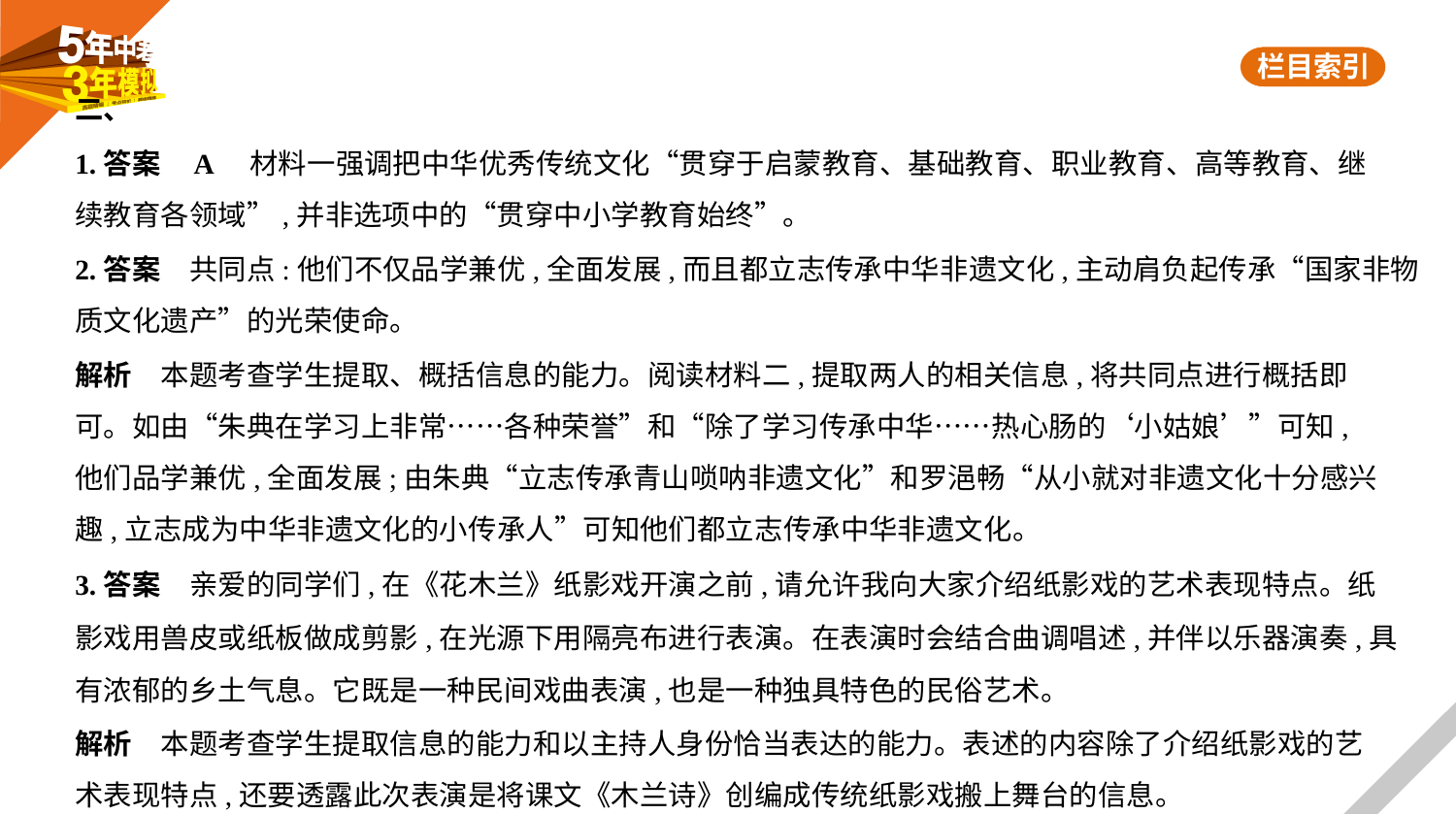

二、
1.答案    A　材料一强调把中华优秀传统文化“贯穿于启蒙教育、基础教育、职业教育、高等教育、继
续教育各领域”,并非选项中的“贯穿中小学教育始终”。
2.答案　共同点:他们不仅品学兼优,全面发展,而且都立志传承中华非遗文化,主动肩负起传承“国家非物
质文化遗产”的光荣使命。
解析　本题考查学生提取、概括信息的能力。阅读材料二,提取两人的相关信息,将共同点进行概括即
可。如由“朱典在学习上非常……各种荣誉”和“除了学习传承中华……热心肠的‘小姑娘’”可知,
他们品学兼优,全面发展;由朱典“立志传承青山唢呐非遗文化”和罗浥畅“从小就对非遗文化十分感兴
趣,立志成为中华非遗文化的小传承人”可知他们都立志传承中华非遗文化。
3.答案　亲爱的同学们,在《花木兰》纸影戏开演之前,请允许我向大家介绍纸影戏的艺术表现特点。纸
影戏用兽皮或纸板做成剪影,在光源下用隔亮布进行表演。在表演时会结合曲调唱述,并伴以乐器演奏,具
有浓郁的乡土气息。它既是一种民间戏曲表演,也是一种独具特色的民俗艺术。
解析　本题考查学生提取信息的能力和以主持人身份恰当表达的能力。表述的内容除了介绍纸影戏的艺
术表现特点,还要透露此次表演是将课文《木兰诗》创编成传统纸影戏搬上舞台的信息。